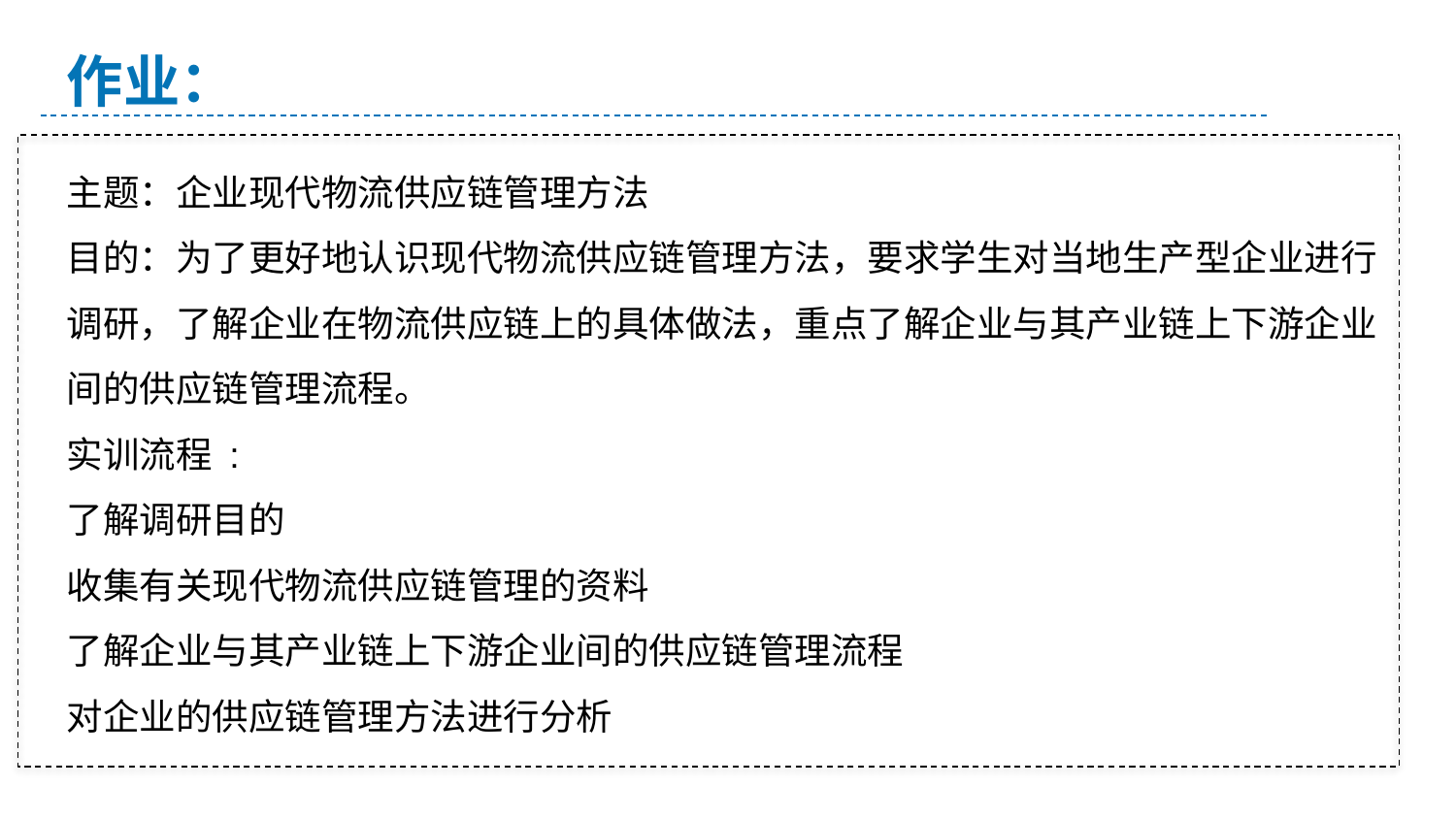

作业：

主题：企业现代物流供应链管理方法
目的：为了更好地认识现代物流供应链管理方法，要求学生对当地生产型企业进行调研，了解企业在物流供应链上的具体做法，重点了解企业与其产业链上下游企业间的供应链管理流程。
实训流程 :
了解调研目的
收集有关现代物流供应链管理的资料
了解企业与其产业链上下游企业间的供应链管理流程
对企业的供应链管理方法进行分析